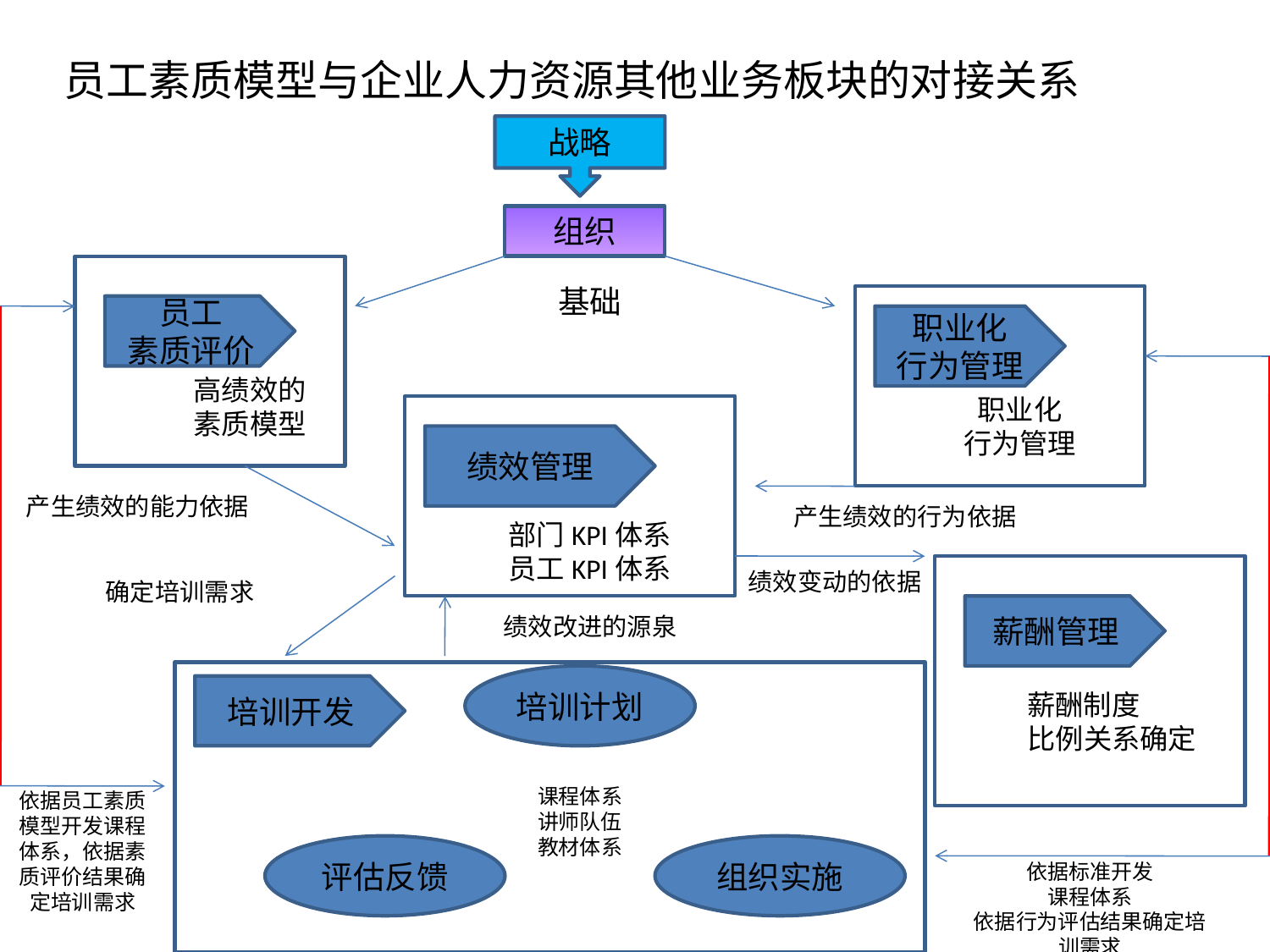

# 员工素质模型与企业人力资源其他业务板块的对接关系
战略
组织

基础

员工
素质评价
职业化
行为管理
高绩效的素质模型

职业化
行为管理
绩效管理
产生绩效的能力依据
产生绩效的行为依据
部门KPI体系
员工KPI体系

确定培训需求
绩效变动的依据
薪酬管理
绩效改进的源泉

培训计划
培训开发
薪酬制度
比例关系确定
课程体系
讲师队伍
教材体系
依据员工素质模型开发课程体系，依据素质评价结果确定培训需求
评估反馈
组织实施
依据标准开发
课程体系
依据行为评估结果确定培训需求